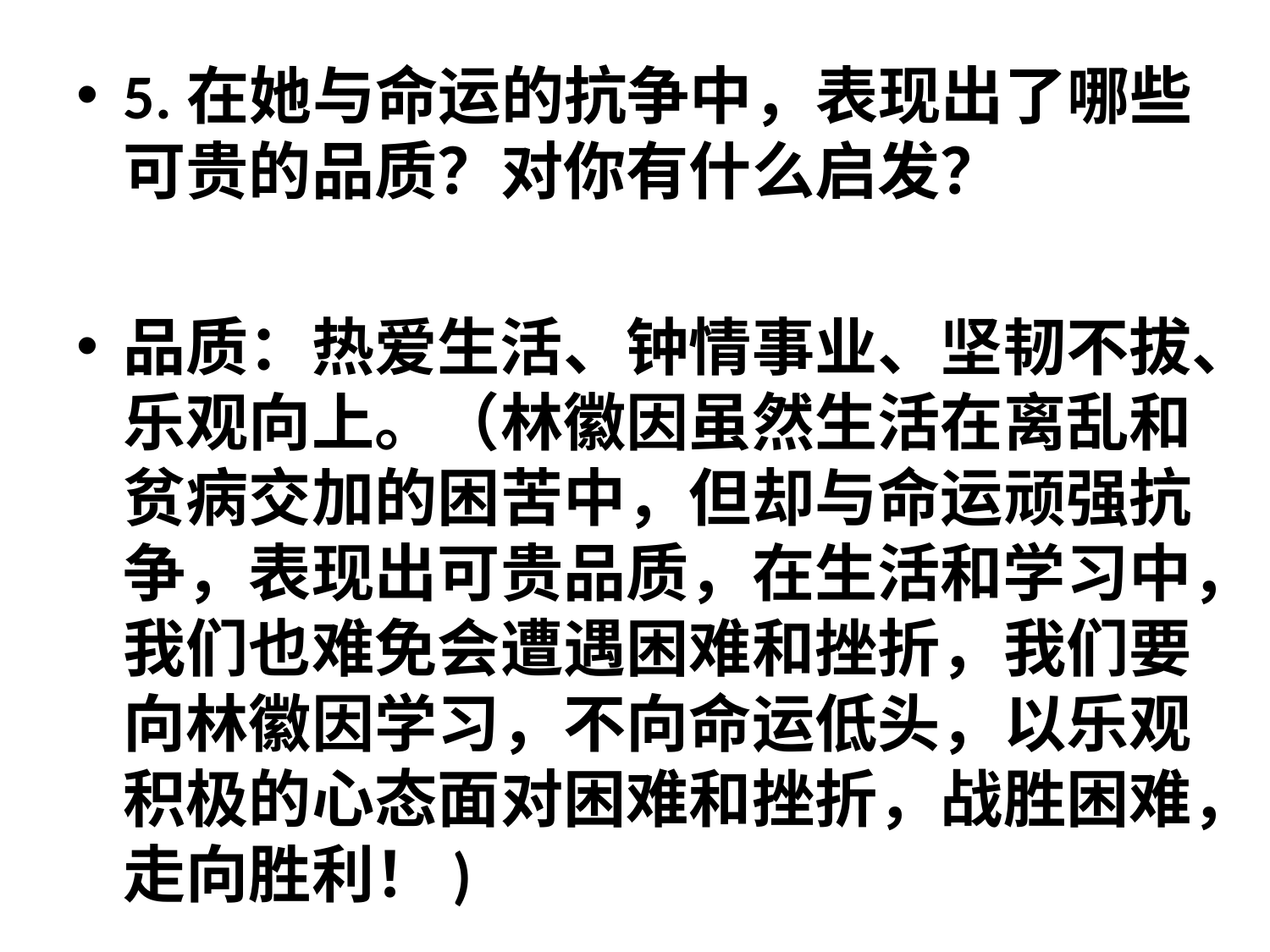

5.在她与命运的抗争中，表现出了哪些可贵的品质？对你有什么启发？

品质：热爱生活、钟情事业、坚韧不拔、乐观向上。（林徽因虽然生活在离乱和贫病交加的困苦中，但却与命运顽强抗争，表现出可贵品质，在生活和学习中，我们也难免会遭遇困难和挫折，我们要向林徽因学习，不向命运低头，以乐观积极的心态面对困难和挫折，战胜困难，走向胜利！)